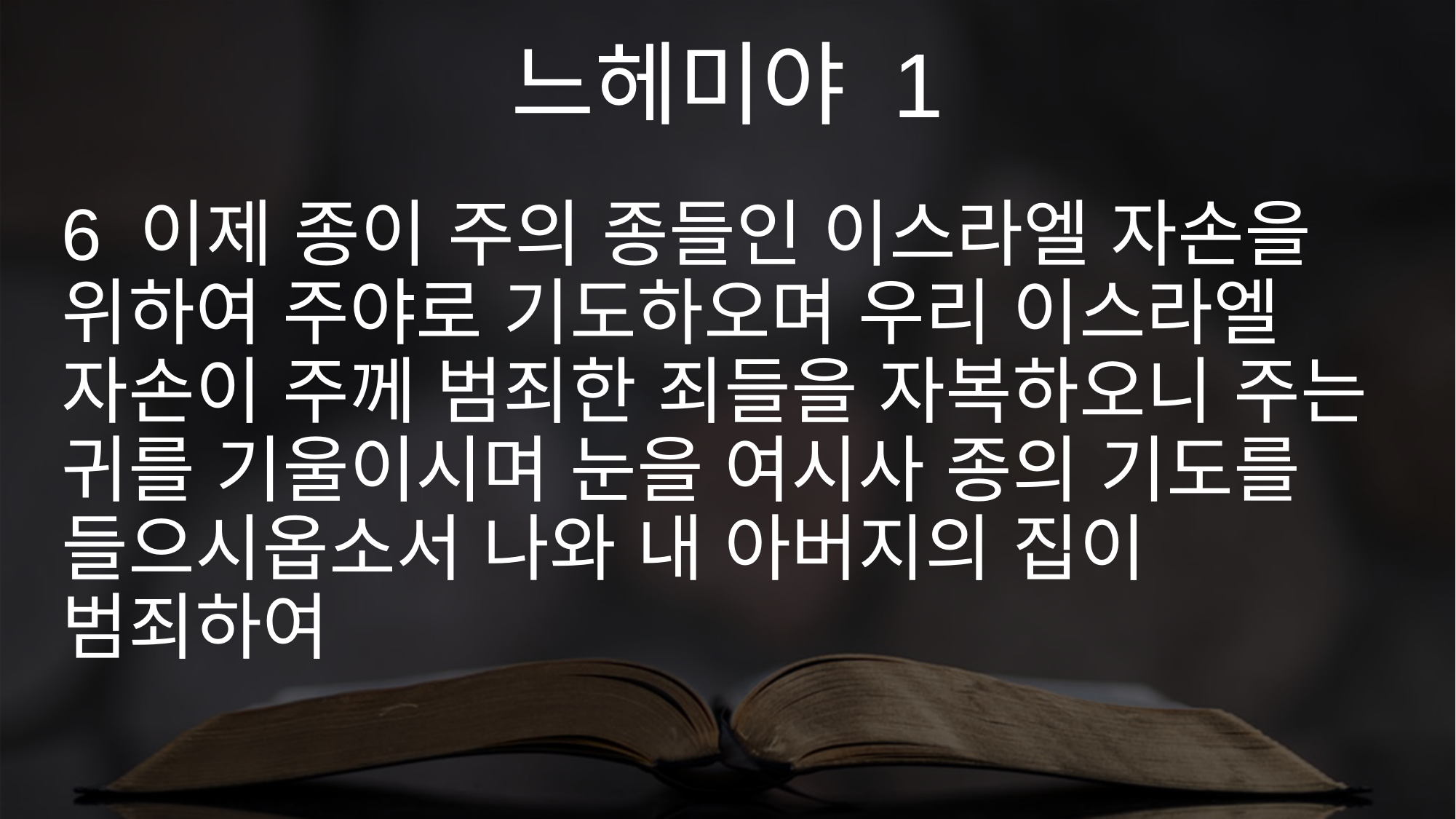

느헤미야 1
6 이제 종이 주의 종들인 이스라엘 자손을 위하여 주야로 기도하오며 우리 이스라엘 자손이 주께 범죄한 죄들을 자복하오니 주는 귀를 기울이시며 눈을 여시사 종의 기도를 들으시옵소서 나와 내 아버지의 집이 범죄하여